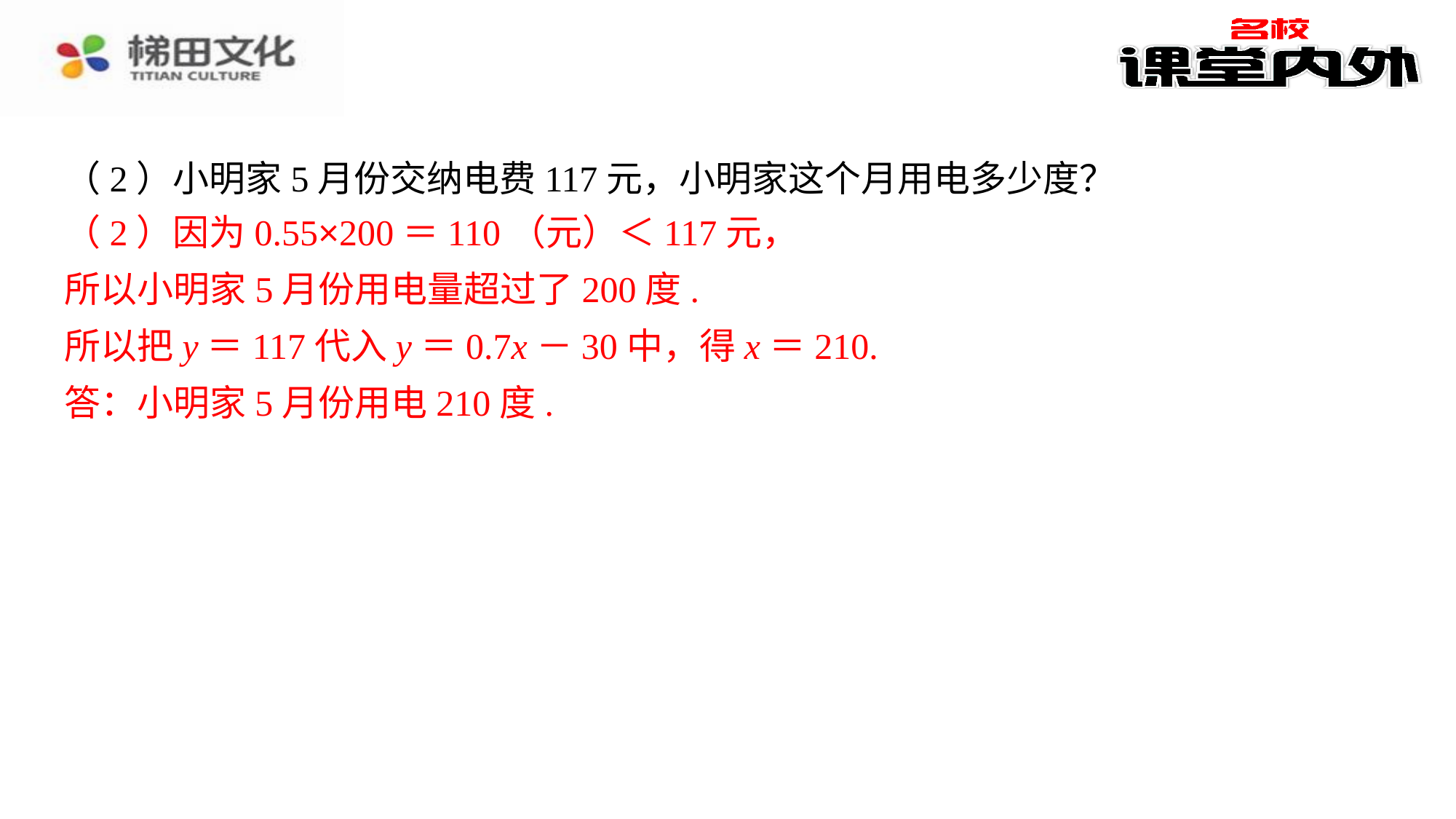

（2）小明家5月份交纳电费117元，小明家这个月用电多少度？7（x－200），即y＝
（2）因为0.55×200＝110（元）＜117元，
（2）因为0.55×200＝110（元）＜117元，⁠
所以小明家5月份用电量超过了200度.⁠
所以把y＝117代入y＝0.7x－30中，得x＝210.⁠
答：小明家5月份用电210度.⁠
所以小明家5月份用电量超过了200度.
所以把y＝117代入y＝0.7x－30中，得x＝210.
答：小明家5月份用电210度.